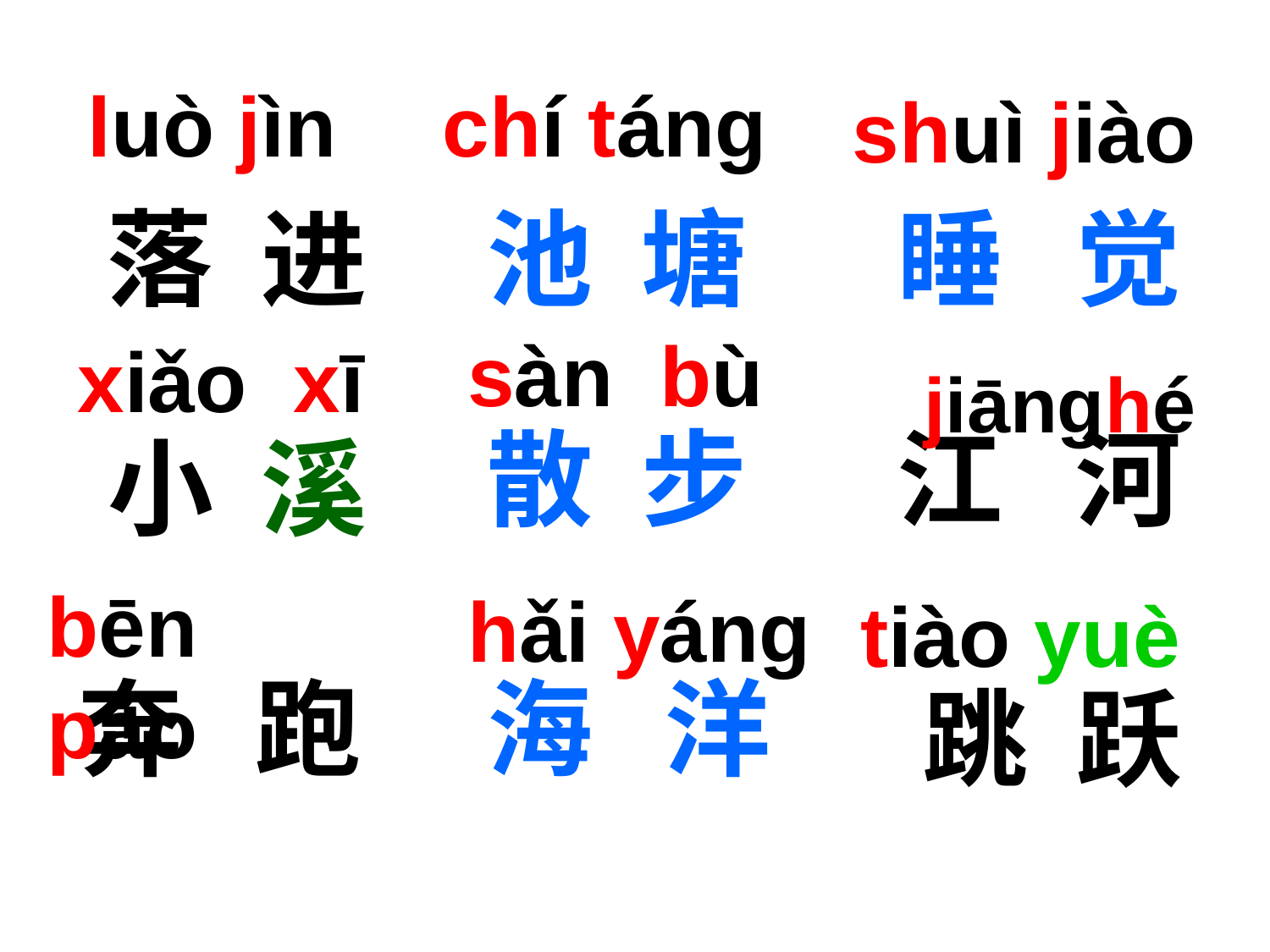

luò jìn
chí táng
shuì jiào
池  塘
落  进
睡   觉
sàn  bù
xiǎo  xī
jiānghé
江   河
散  步
小  溪
bēn  pǎo
hǎi yáng
  tiào yuè
奔   跑
海   洋
跳  跃